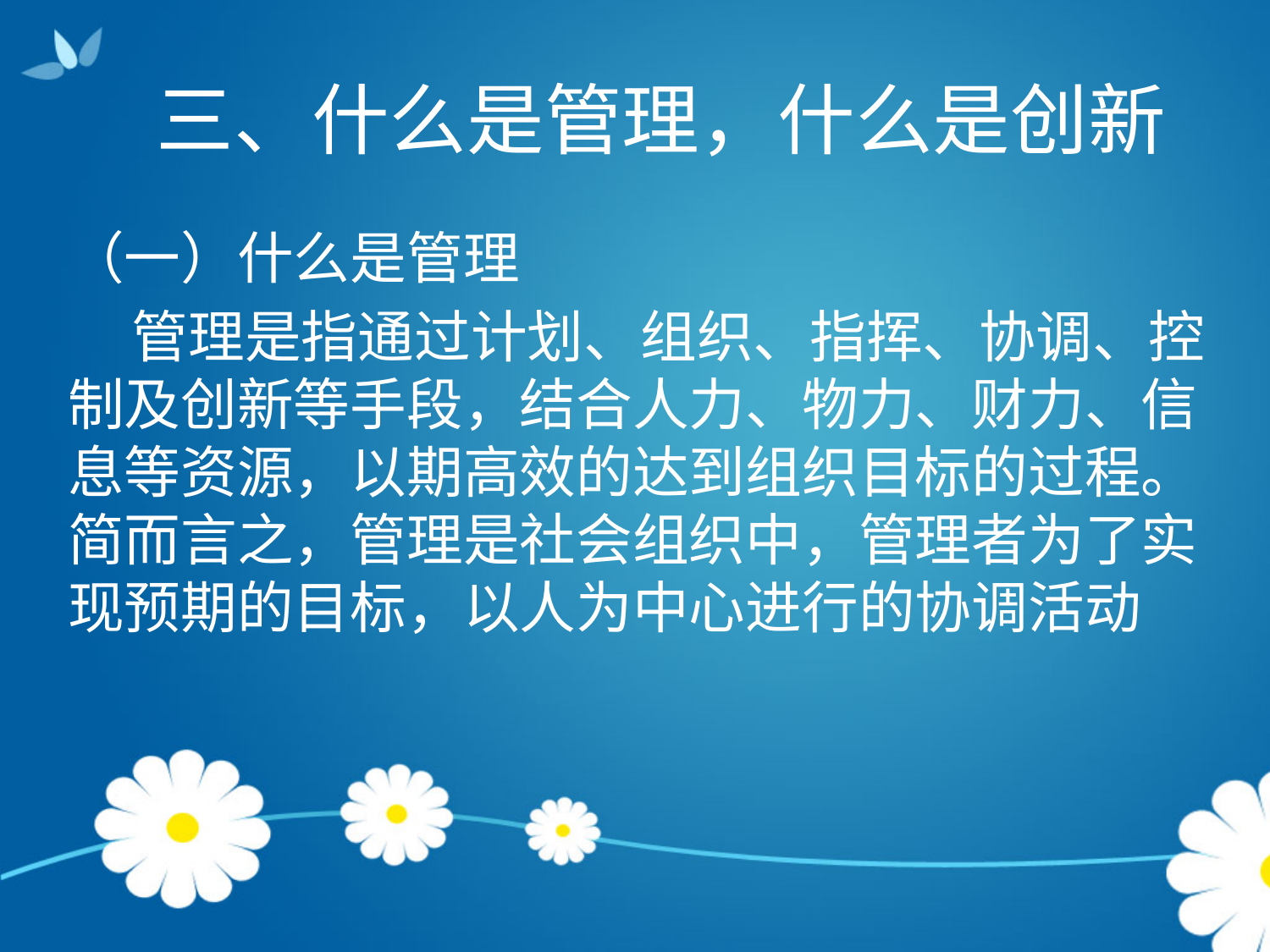

# 三、什么是管理，什么是创新
（一）什么是管理
    管理是指通过计划、组织、指挥、协调、控制及创新等手段，结合人力、物力、财力、信息等资源，以期高效的达到组织目标的过程。简而言之，管理是社会组织中，管理者为了实现预期的目标，以人为中心进行的协调活动